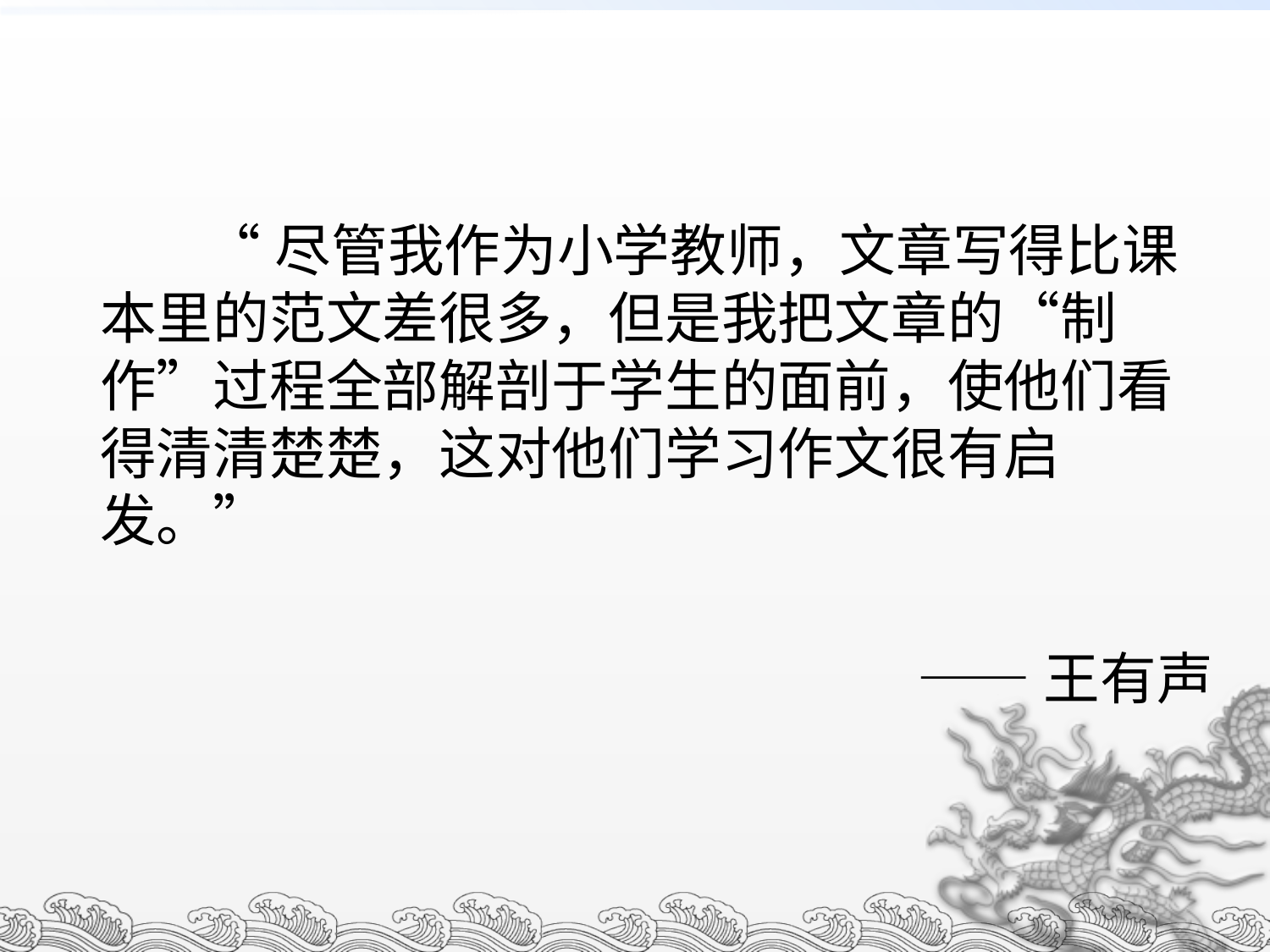

# “尽管我作为小学教师，文章写得比课本里的范文差很多，但是我把文章的“制作”过程全部解剖于学生的面前，使他们看得清清楚楚，这对他们学习作文很有启发。”

——王有声